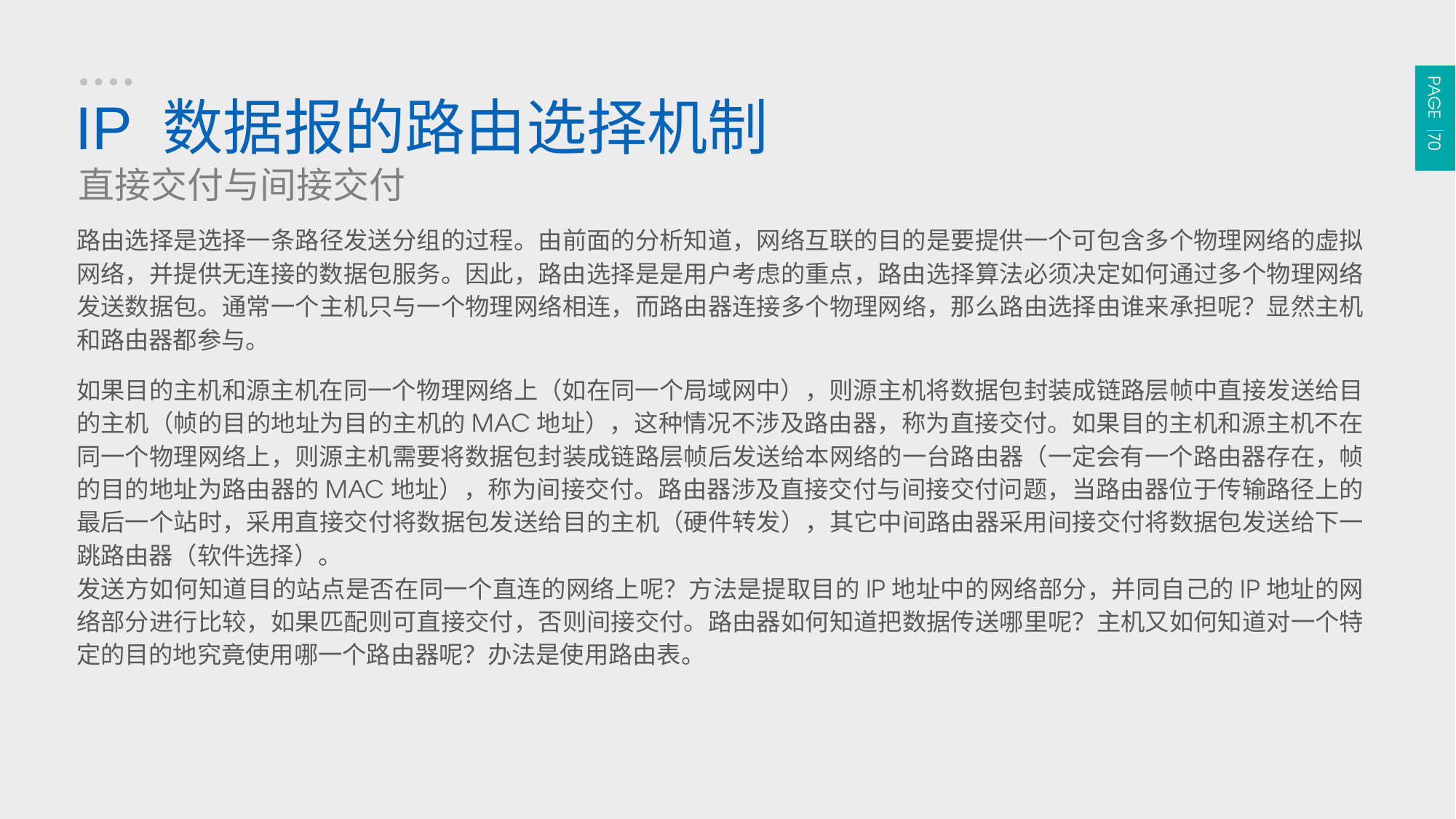

PAGE   70
IP 数据报的路由选择机制
直接交付与间接交付
路由选择是选择一条路径发送分组的过程。由前面的分析知道，网络互联的目的是要提供一个可包含多个物理网络的虚拟网络，并提供无连接的数据包服务。因此，路由选择是是用户考虑的重点，路由选择算法必须决定如何通过多个物理网络发送数据包。通常一个主机只与一个物理网络相连，而路由器连接多个物理网络，那么路由选择由谁来承担呢？显然主机和路由器都参与。
如果目的主机和源主机在同一个物理网络上（如在同一个局域网中），则源主机将数据包封装成链路层帧中直接发送给目的主机（帧的目的地址为目的主机的MAC地址），这种情况不涉及路由器，称为直接交付。如果目的主机和源主机不在同一个物理网络上，则源主机需要将数据包封装成链路层帧后发送给本网络的一台路由器（一定会有一个路由器存在，帧的目的地址为路由器的MAC地址），称为间接交付。路由器涉及直接交付与间接交付问题，当路由器位于传输路径上的最后一个站时，采用直接交付将数据包发送给目的主机（硬件转发），其它中间路由器采用间接交付将数据包发送给下一跳路由器（软件选择）。
发送方如何知道目的站点是否在同一个直连的网络上呢？方法是提取目的IP地址中的网络部分，并同自己的IP地址的网络部分进行比较，如果匹配则可直接交付，否则间接交付。路由器如何知道把数据传送哪里呢？主机又如何知道对一个特定的目的地究竟使用哪一个路由器呢？办法是使用路由表。